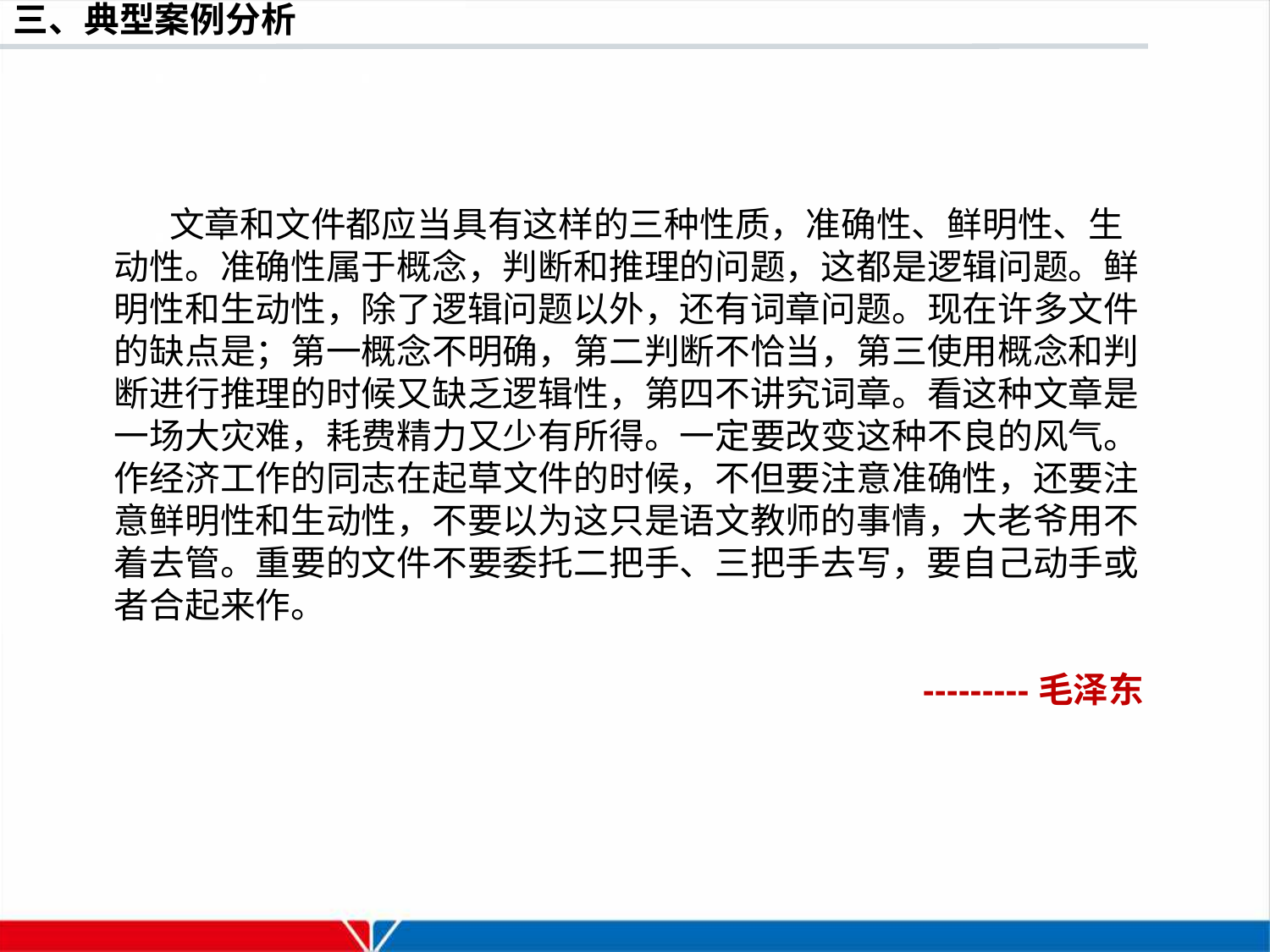

文章和文件都应当具有这样的三种性质，准确性、鲜明性、生动性。准确性属于概念，判断和推理的问题，这都是逻辑问题。鲜明性和生动性，除了逻辑问题以外，还有词章问题。现在许多文件的缺点是；第一概念不明确，第二判断不恰当，第三使用概念和判断进行推理的时候又缺乏逻辑性，第四不讲究词章。看这种文章是一场大灾难，耗费精力又少有所得。一定要改变这种不良的风气。作经济工作的同志在起草文件的时候，不但要注意准确性，还要注意鲜明性和生动性，不要以为这只是语文教师的事情，大老爷用不着去管。重要的文件不要委托二把手、三把手去写，要自己动手或者合起来作。

---------毛泽东